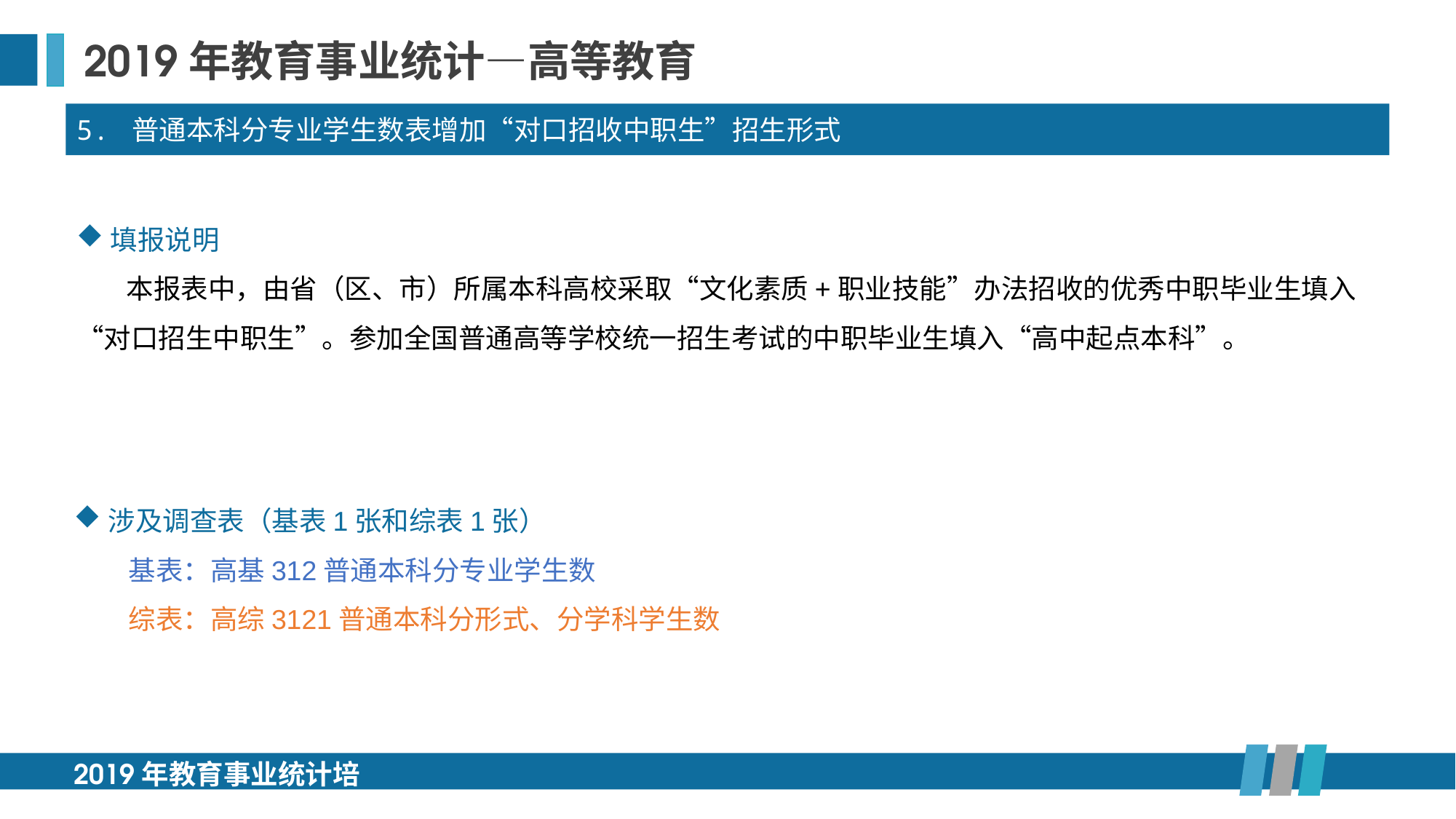

2019年教育事业统计—高等教育

5. 普通本科分专业学生数表增加“对口招收中职生”招生形式
填报说明
       本报表中，由省（区、市）所属本科高校采取“文化素质+职业技能”办法招收的优秀中职毕业生填入“对口招生中职生”。参加全国普通高等学校统一招生考试的中职毕业生填入“高中起点本科”。
涉及调查表（基表1张和综表1张）
基表：高基312普通本科分专业学生数
综表：高综3121普通本科分形式、分学科学生数

2019年教育事业统计培训